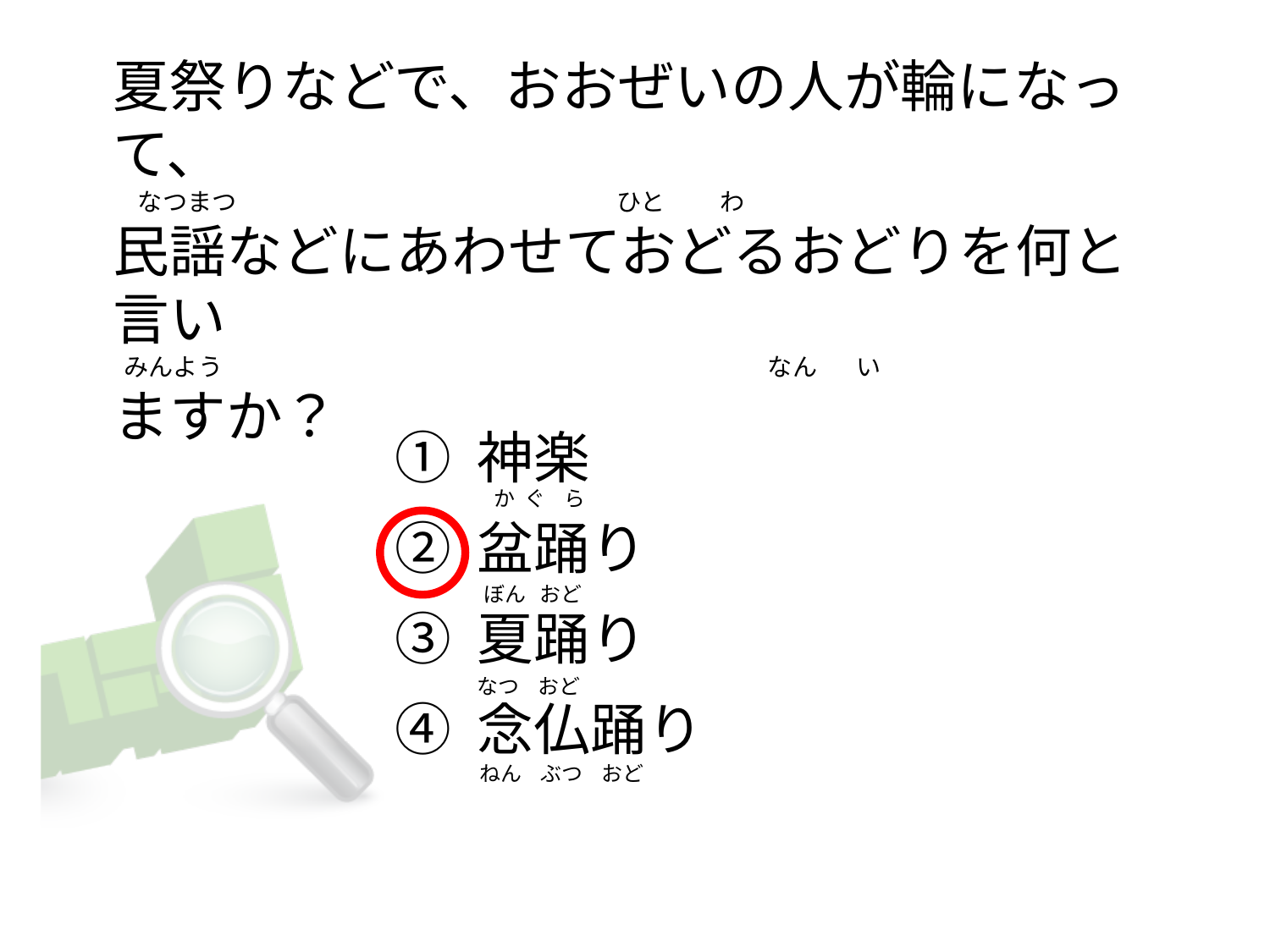

# 夏祭りなどで、おおぜいの人が輪になって、 　なつまつ                                                                     ひと          わ 民謡などにあわせておどるおどりを何と言い   みんよう                                                                                                   なん       い ますか？
① 神楽
② 盆踊り
③ 夏踊り
④ 念仏踊り
  か  ぐ    ら

 ぼん   おど
なつ    おど
 ねん    ぶつ    おど